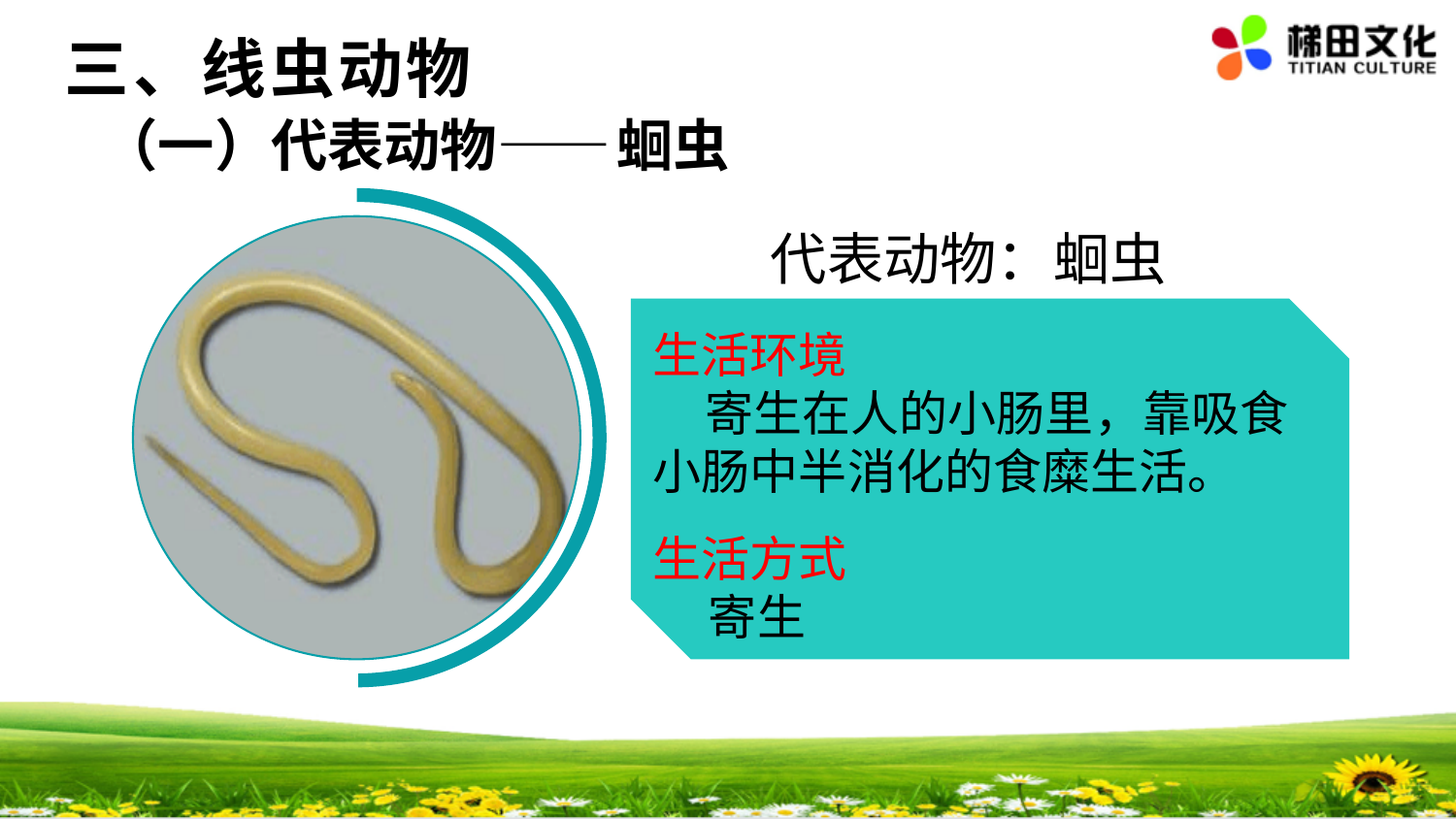

三、线虫动物
#
（一）代表动物——蛔虫

代表动物：蛔虫

生活环境
    寄生在人的小肠里，靠吸食小肠中半消化的食糜生活。

生活方式
    寄生